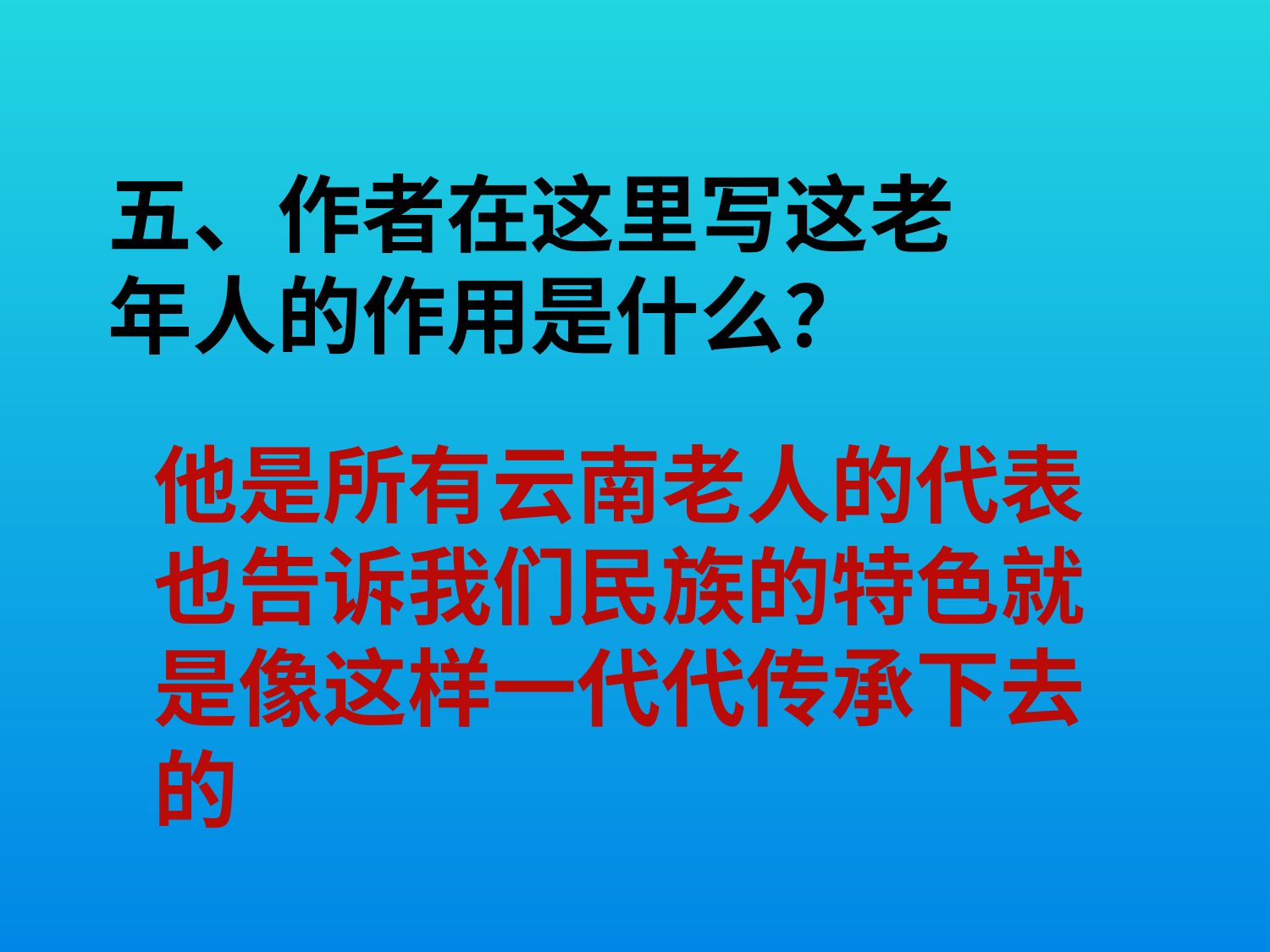

五、作者在这里写这老年人的作用是什么？
他是所有云南老人的代表也告诉我们民族的特色就是像这样一代代传承下去的